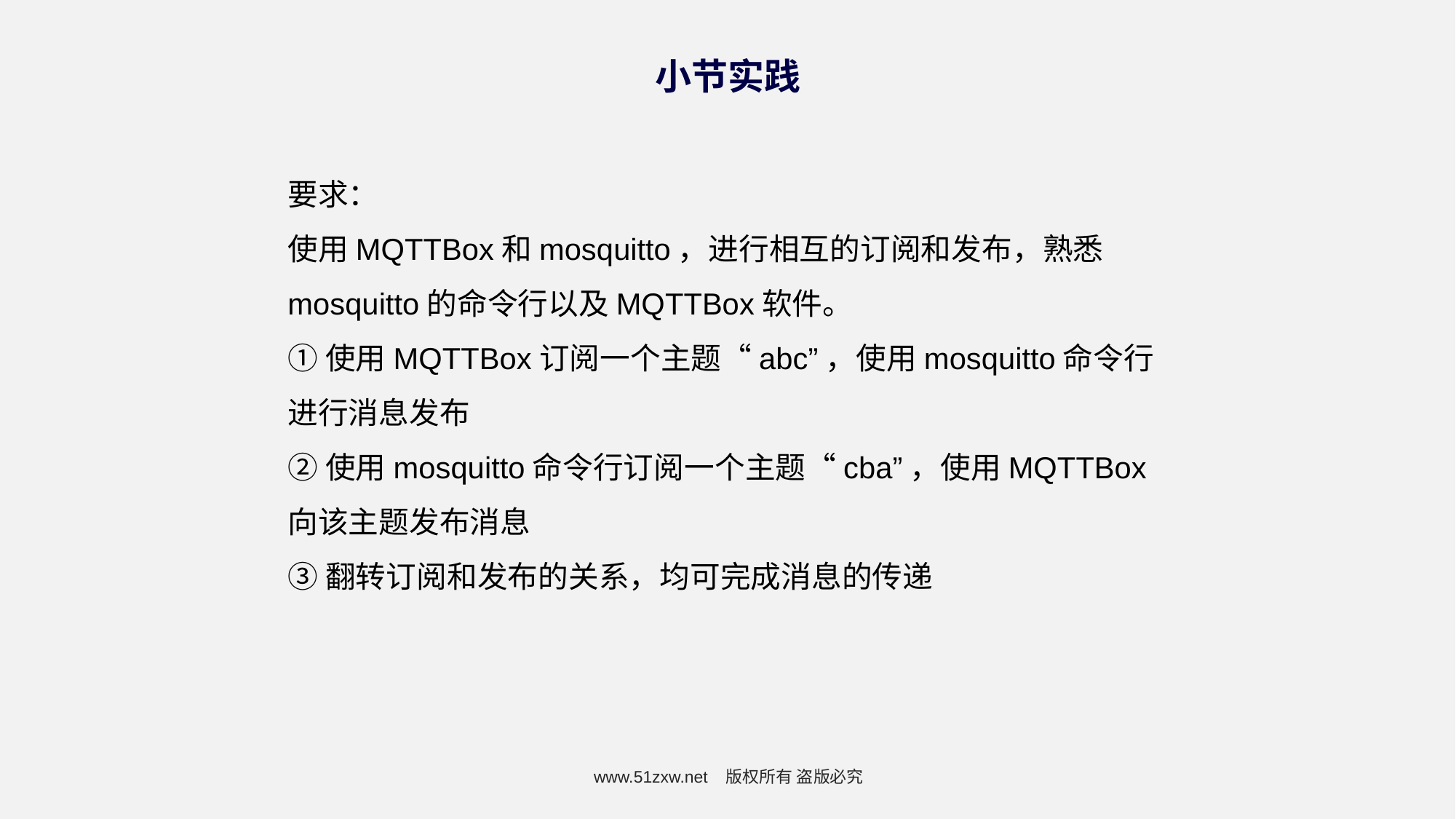

小节实践
要求：
使用MQTTBox和mosquitto，进行相互的订阅和发布，熟悉mosquitto的命令行以及MQTTBox软件。
①使用MQTTBox订阅一个主题“abc”，使用mosquitto命令行进行消息发布
②使用mosquitto命令行订阅一个主题“cba”，使用MQTTBox向该主题发布消息
③翻转订阅和发布的关系，均可完成消息的传递
www.51zxw.net   版权所有 盗版必究